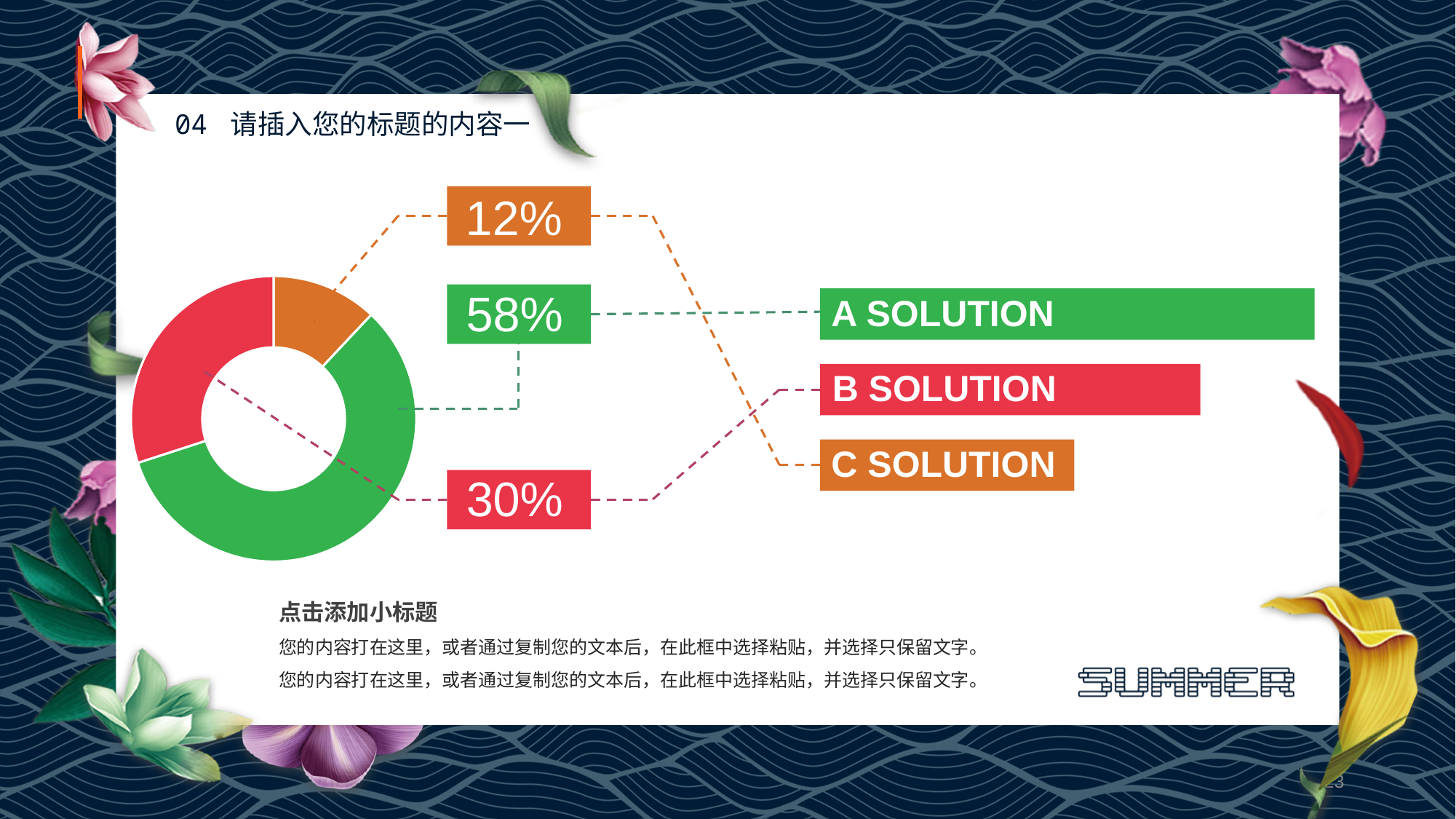

12%

### Chart

| Category | 销售额 |
|---|---|
| 第一季度 | 12.0 |
| 第二季度 | 58.0 |
| 第三季度 | 30.0 |
58%

A SOLUTION

B SOLUTION

C SOLUTION

30%

点击添加小标题
您的内容打在这里，或者通过复制您的文本后，在此框中选择粘贴，并选择只保留文字。
您的内容打在这里，或者通过复制您的文本后，在此框中选择粘贴，并选择只保留文字。
23